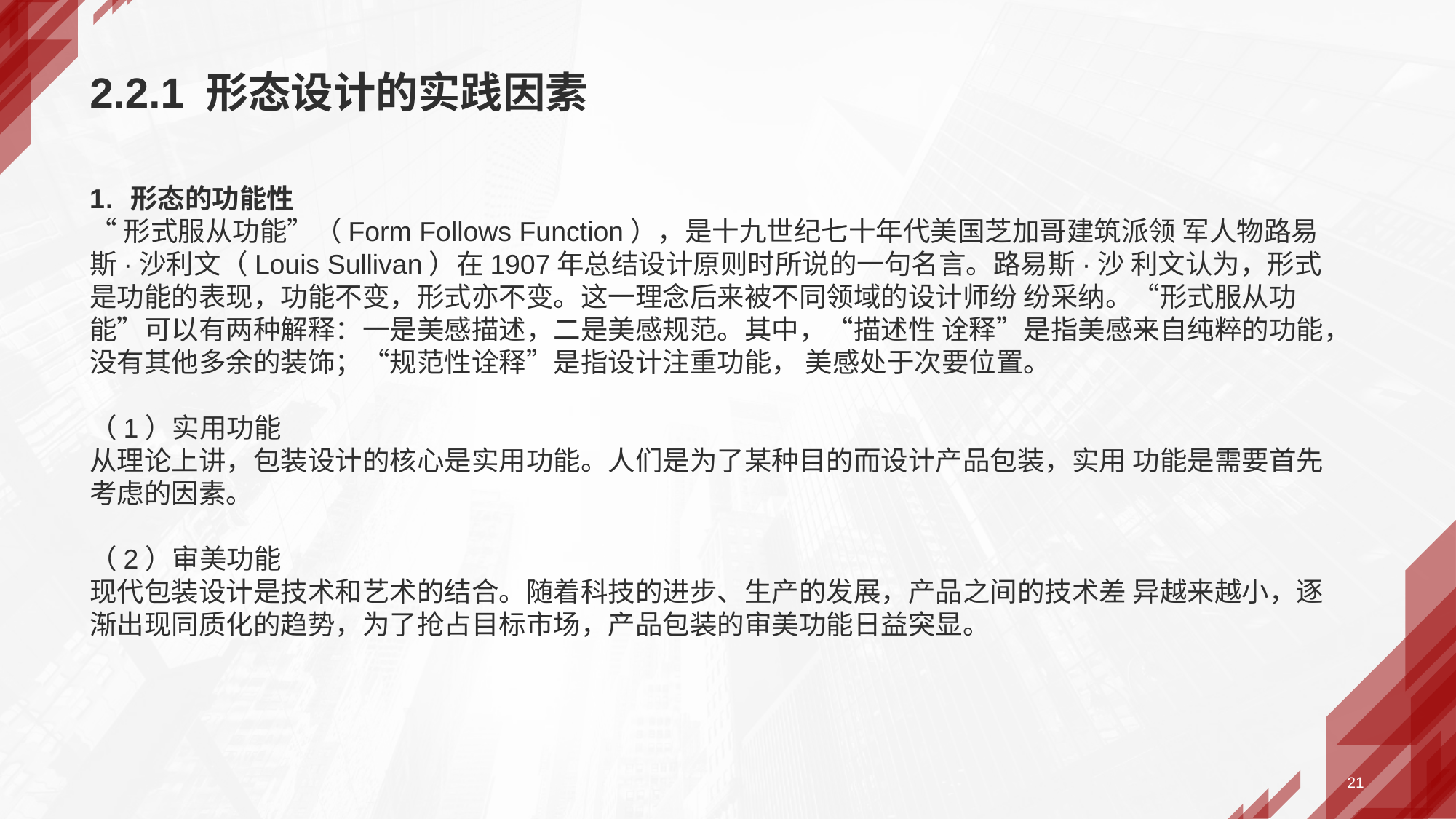

# 2.2.1 形态设计的实践因素
形态的功能性
“形式服从功能”（Form Follows Function），是十九世纪七十年代美国芝加哥建筑派领 军人物路易斯·沙利文（Louis Sullivan）在1907年总结设计原则时所说的一句名言。路易斯·沙 利文认为，形式是功能的表现，功能不变，形式亦不变。这一理念后来被不同领域的设计师纷 纷采纳。“形式服从功能”可以有两种解释：一是美感描述，二是美感规范。其中，“描述性 诠释”是指美感来自纯粹的功能，没有其他多余的装饰；“规范性诠释”是指设计注重功能， 美感处于次要位置。

（1）实用功能
从理论上讲，包装设计的核心是实用功能。人们是为了某种目的而设计产品包装，实用 功能是需要首先考虑的因素。

（2）审美功能
现代包装设计是技术和艺术的结合。随着科技的进步、生产的发展，产品之间的技术差 异越来越小，逐渐出现同质化的趋势，为了抢占目标市场，产品包装的审美功能日益突显。
21